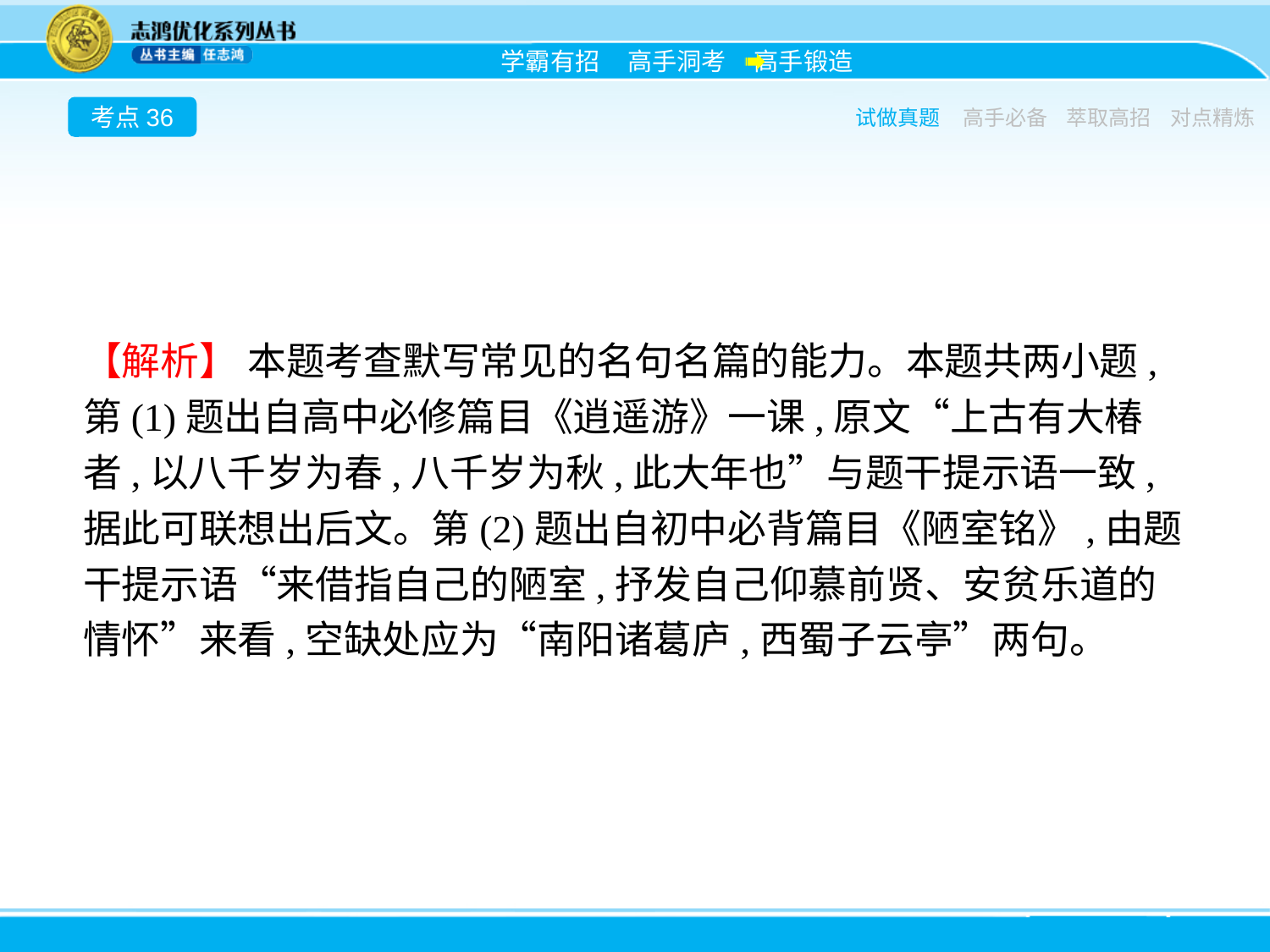

考点36
试做真题
高手必备
萃取高招
对点精炼
【解析】 本题考查默写常见的名句名篇的能力。本题共两小题,第(1)题出自高中必修篇目《逍遥游》一课,原文“上古有大椿者,以八千岁为春,八千岁为秋,此大年也”与题干提示语一致,据此可联想出后文。第(2)题出自初中必背篇目《陋室铭》,由题干提示语“来借指自己的陋室,抒发自己仰慕前贤、安贫乐道的情怀”来看,空缺处应为“南阳诸葛庐,西蜀子云亭”两句。